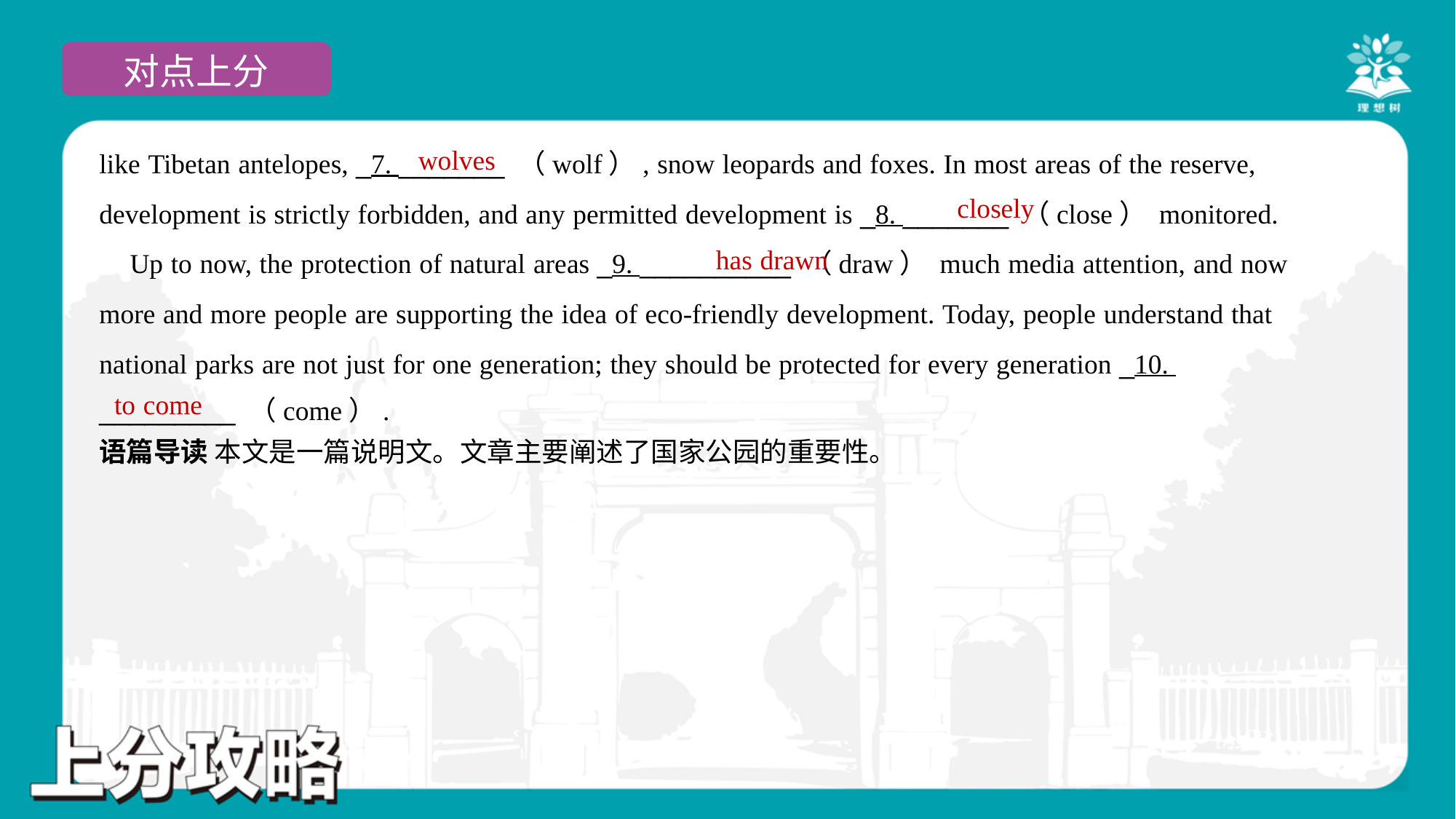

wolves
like Tibetan antelopes, _7. _______ （wolf）, snow leopards and foxes. In most areas of the reserve,
development is strictly forbidden, and any permitted development is _8. _______ （close） monitored.
    Up to now, the protection of natural areas _9. __________ （draw） much media attention, and now
more and more people are supporting the idea of eco-friendly development. Today, people understand that
national parks are not just for one generation; they should be protected for every generation _10.
_________ （come）.#1.1.3
closely
has drawn
to come
语篇导读 本文是一篇说明文。文章主要阐述了国家公园的重要性。